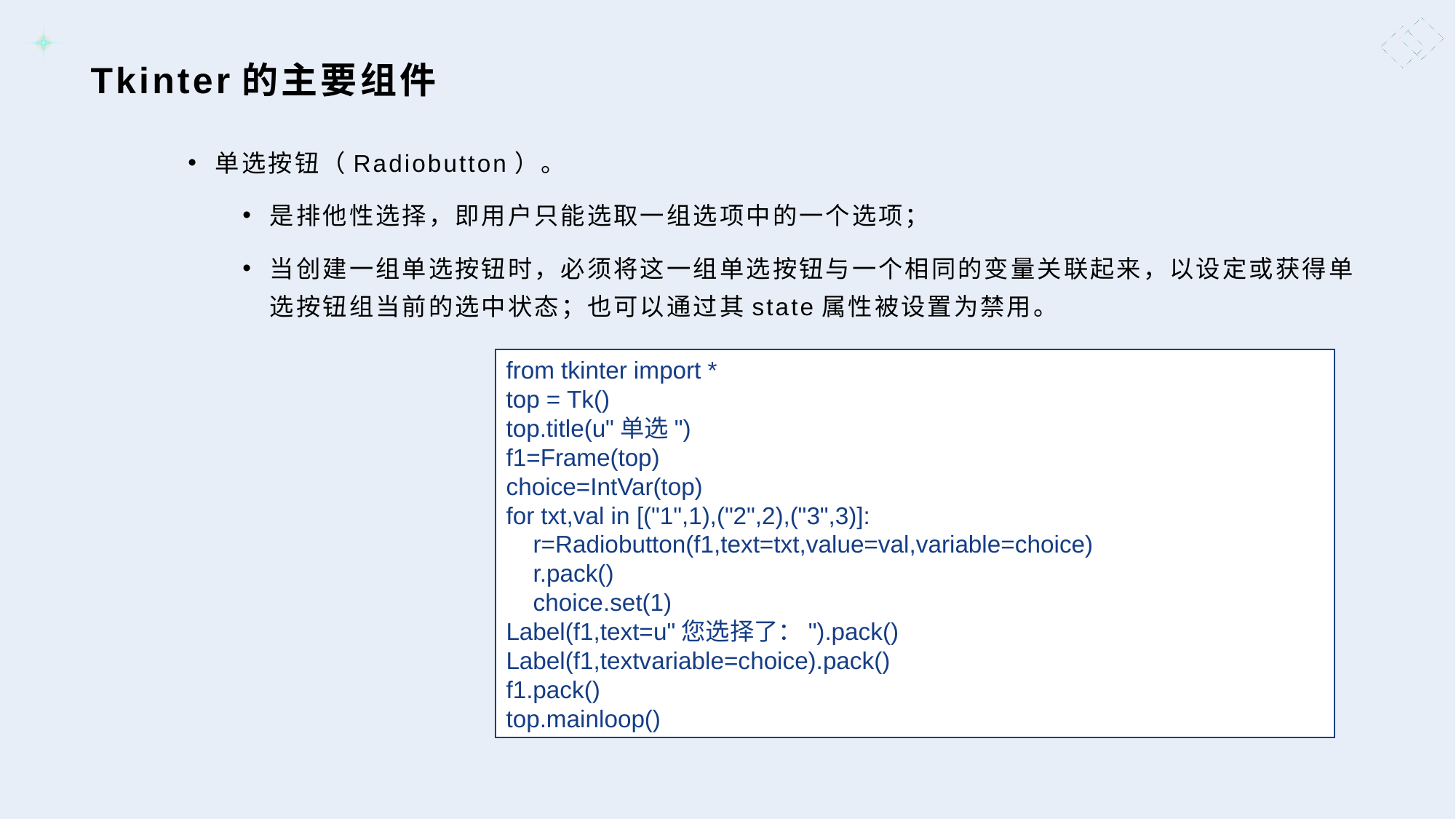

# Tkinter的主要组件
单选按钮（Radiobutton）。
是排他性选择，即用户只能选取一组选项中的一个选项；
当创建一组单选按钮时，必须将这一组单选按钮与一个相同的变量关联起来，以设定或获得单选按钮组当前的选中状态；也可以通过其state属性被设置为禁用。

from tkinter import *
top = Tk()
top.title(u"单选")
f1=Frame(top)
choice=IntVar(top)
for txt,val in [("1",1),("2",2),("3",3)]:
    r=Radiobutton(f1,text=txt,value=val,variable=choice)
    r.pack()
    choice.set(1)
Label(f1,text=u"您选择了：").pack()
Label(f1,textvariable=choice).pack()
f1.pack()
top.mainloop()